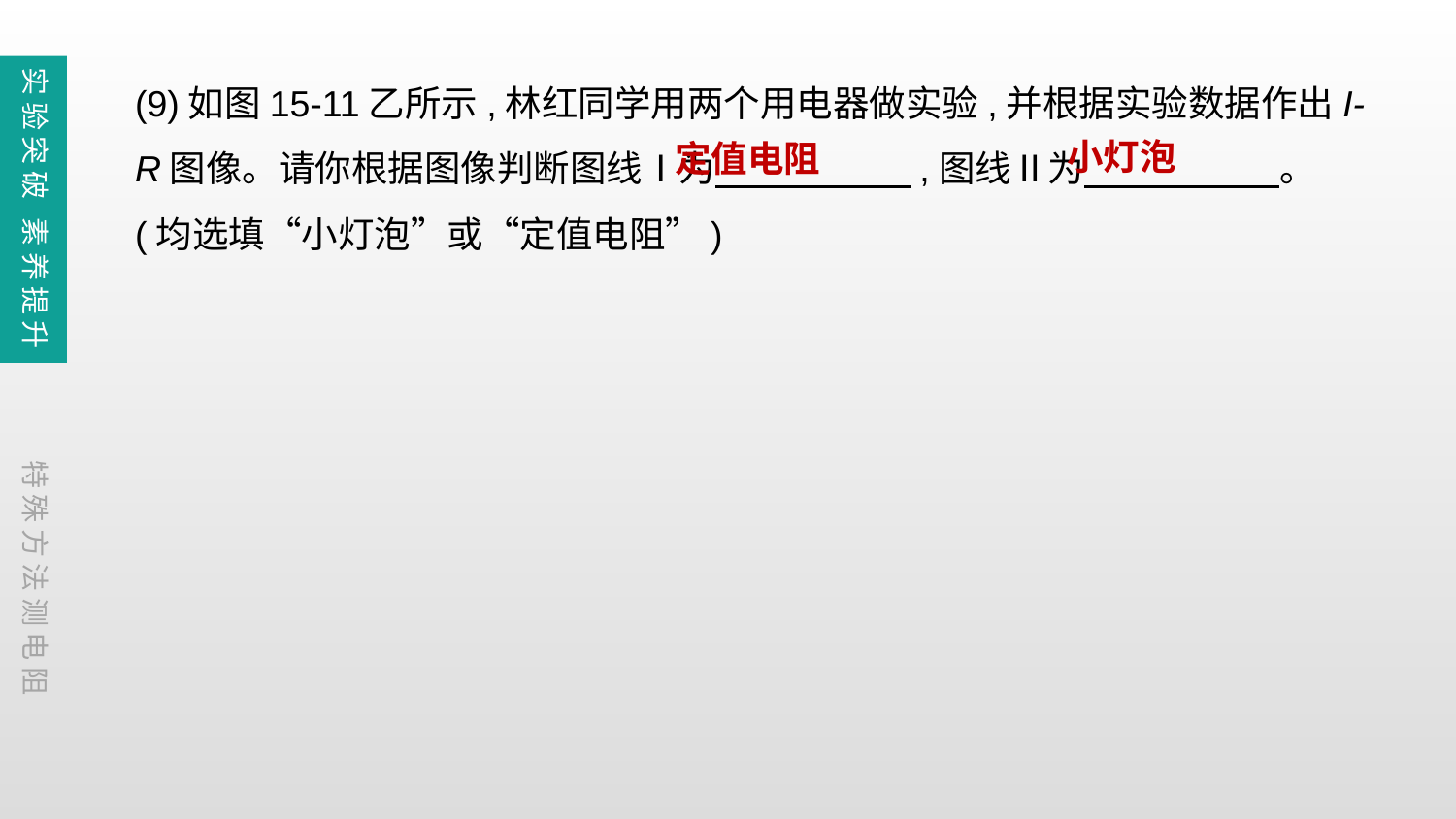

(9)如图15-11乙所示,林红同学用两个用电器做实验,并根据实验数据作出I-R图像。请你根据图像判断图线Ⅰ为　　　      　,图线Ⅱ为　　　      　。(均选填“小灯泡”或“定值电阻”)

实验突破 素养提升
小灯泡
定值电阻
特殊方法测电阻